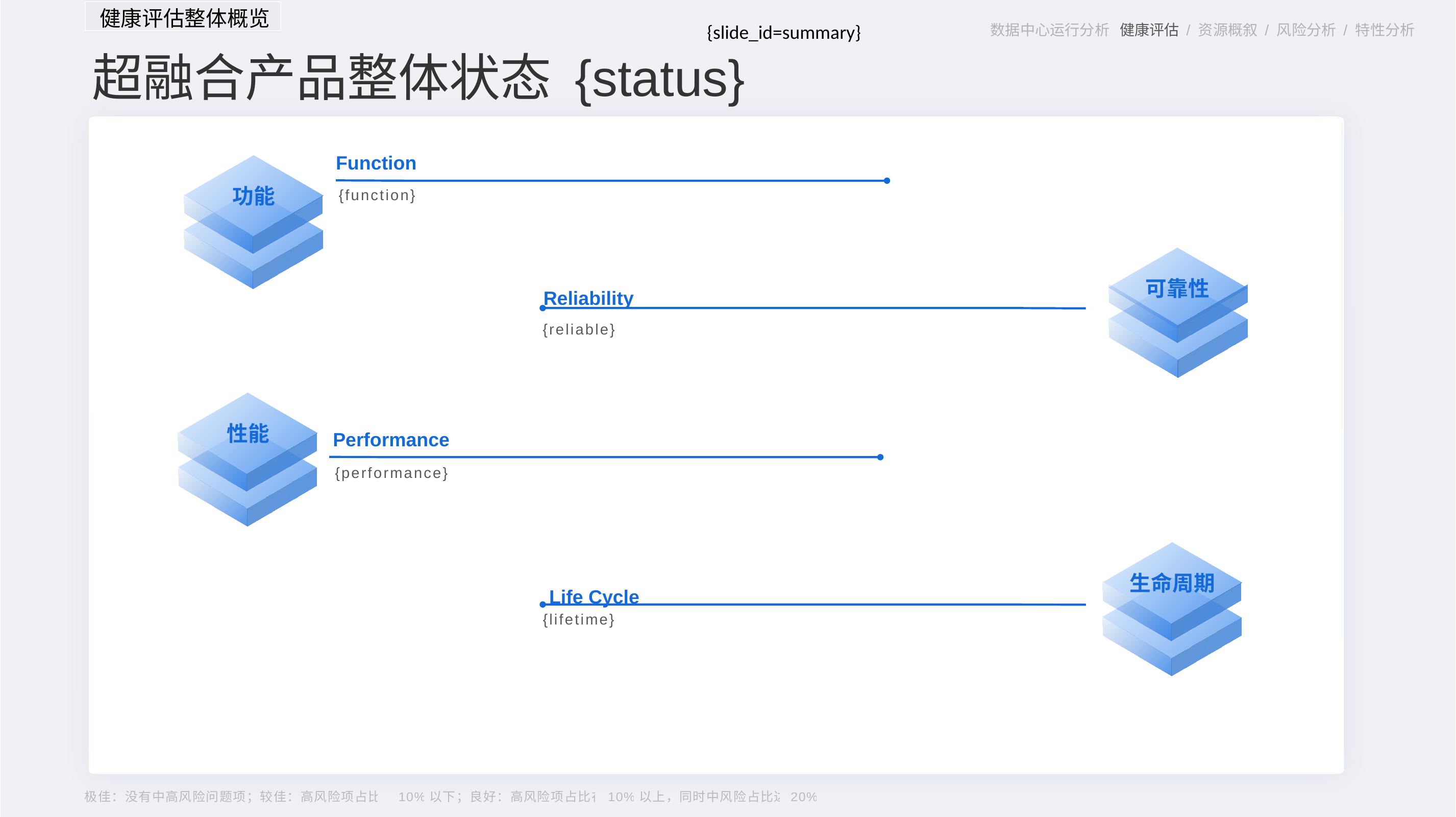

健康评估整体概览
深信服服务及支持团队架构
数据中心运行分析   健康评估 / 资源概叙 / 风险分析 / 特性分析
{slide_id=summary}
超融合产品整体状态 {status}

功能

Function
{function}

可靠性

Reliability

{reliable}

性能

Performance

{performance}

生命周期

Life Cycle

{lifetime}
极佳：没有中高风险问题项；较佳：高风险项占比在10%以下；良好：高风险项占比在10%以上，同时中风险占比达20%